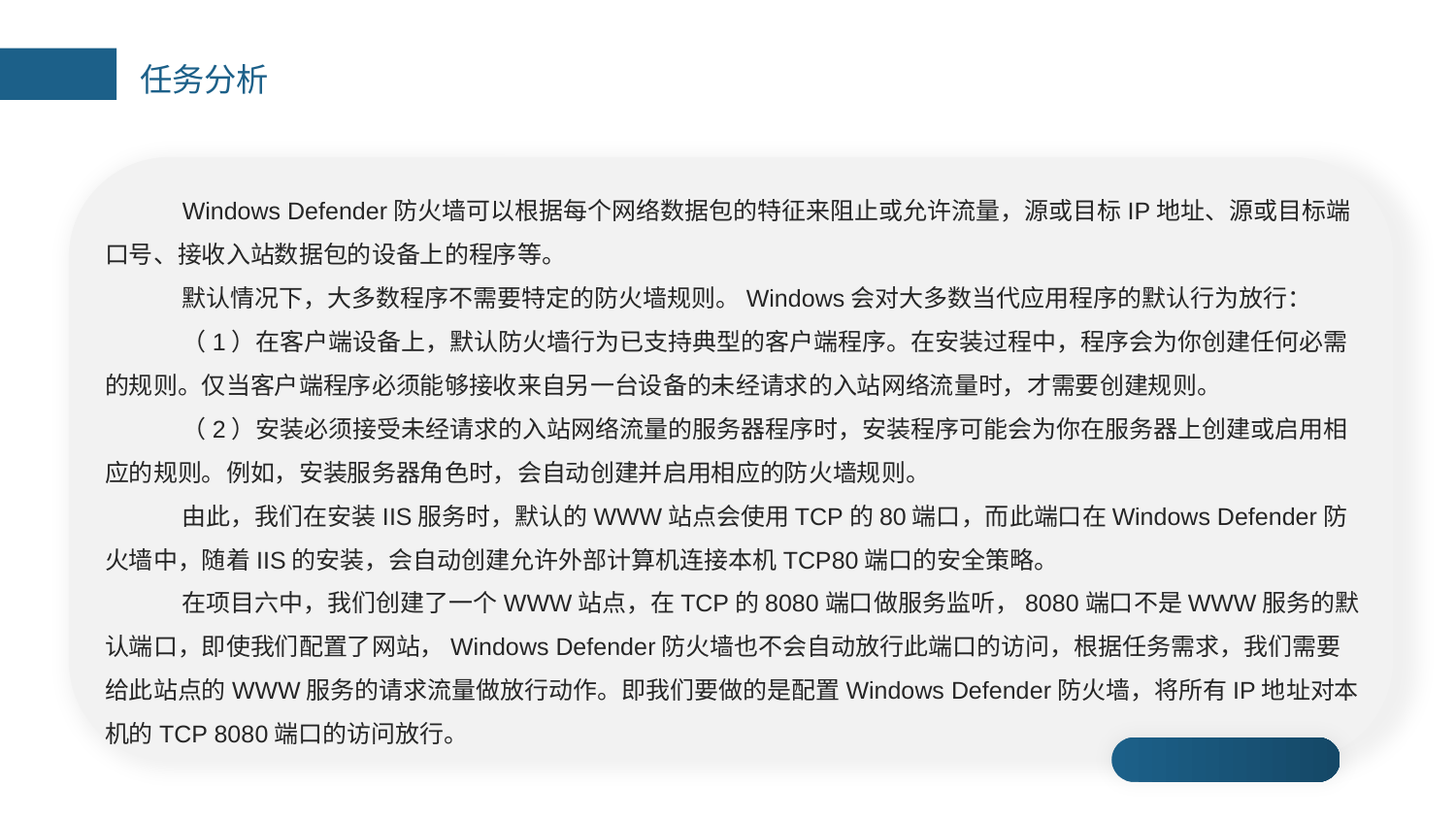

任务分析

Windows Defender防火墙可以根据每个网络数据包的特征来阻止或允许流量，源或目标IP地址、源或目标端口号、接收入站数据包的设备上的程序等。
默认情况下，大多数程序不需要特定的防火墙规则。Windows会对大多数当代应用程序的默认行为放行：
（1）在客户端设备上，默认防火墙行为已支持典型的客户端程序。在安装过程中，程序会为你创建任何必需的规则。仅当客户端程序必须能够接收来自另一台设备的未经请求的入站网络流量时，才需要创建规则。
（2）安装必须接受未经请求的入站网络流量的服务器程序时，安装程序可能会为你在服务器上创建或启用相应的规则。例如，安装服务器角色时，会自动创建并启用相应的防火墙规则。
由此，我们在安装IIS服务时，默认的WWW站点会使用TCP的80端口，而此端口在Windows Defender防火墙中，随着IIS的安装，会自动创建允许外部计算机连接本机TCP80端口的安全策略。
在项目六中，我们创建了一个WWW站点，在TCP的8080端口做服务监听，8080端口不是WWW服务的默认端口，即使我们配置了网站，Windows Defender防火墙也不会自动放行此端口的访问，根据任务需求，我们需要给此站点的WWW服务的请求流量做放行动作。即我们要做的是配置Windows Defender防火墙，将所有IP地址对本机的TCP 8080端口的访问放行。